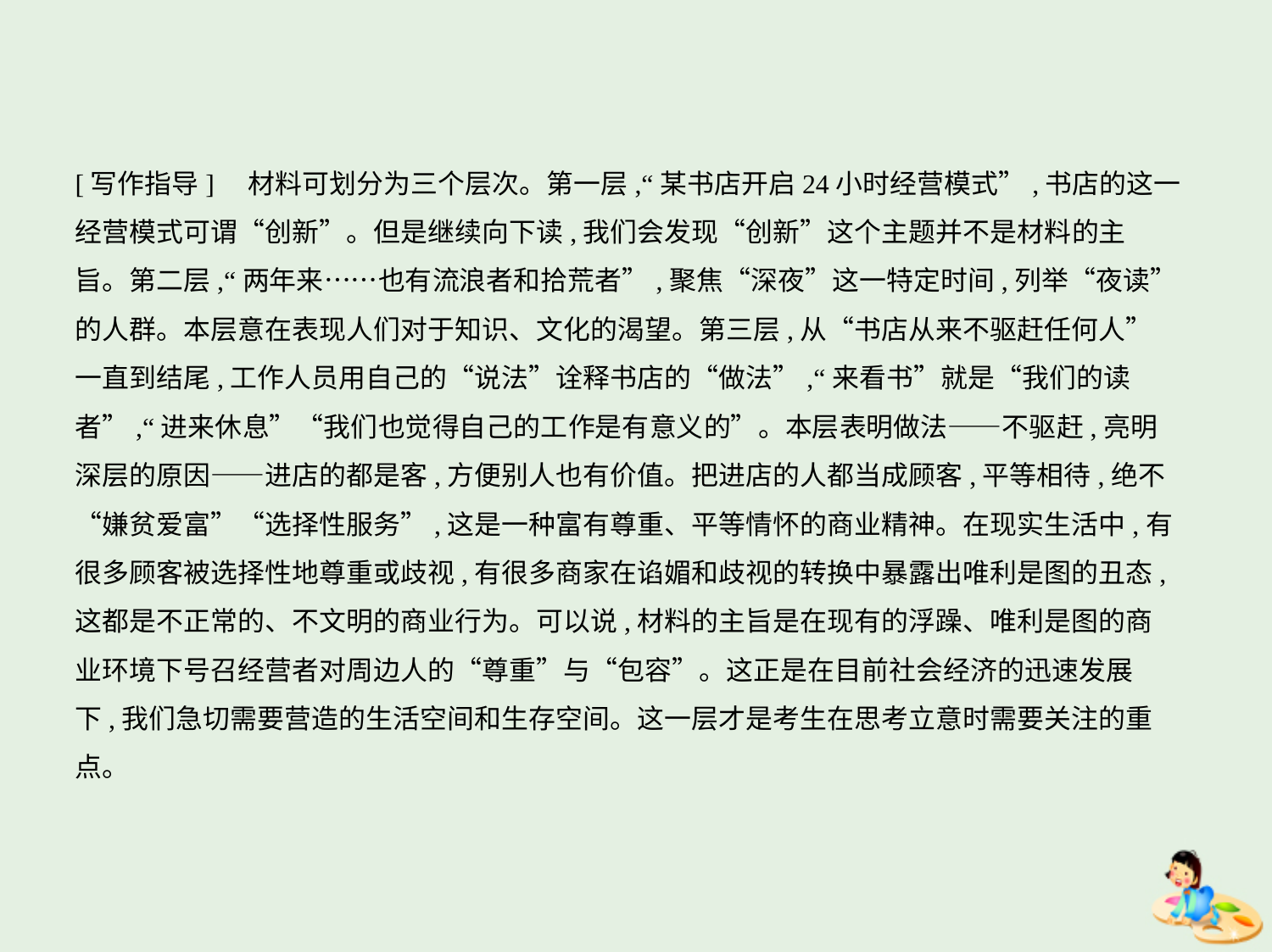

[写作指导]　材料可划分为三个层次。第一层,“某书店开启24小时经营模式”,书店的这一
经营模式可谓“创新”。但是继续向下读,我们会发现“创新”这个主题并不是材料的主
旨。第二层,“两年来……也有流浪者和拾荒者”,聚焦“深夜”这一特定时间,列举“夜读”
的人群。本层意在表现人们对于知识、文化的渴望。第三层,从“书店从来不驱赶任何人”
一直到结尾,工作人员用自己的“说法”诠释书店的“做法”,“来看书”就是“我们的读
者”,“进来休息”“我们也觉得自己的工作是有意义的”。本层表明做法——不驱赶,亮明
深层的原因——进店的都是客,方便别人也有价值。把进店的人都当成顾客,平等相待,绝不
“嫌贫爱富”“选择性服务”,这是一种富有尊重、平等情怀的商业精神。在现实生活中,有
很多顾客被选择性地尊重或歧视,有很多商家在谄媚和歧视的转换中暴露出唯利是图的丑态,
这都是不正常的、不文明的商业行为。可以说,材料的主旨是在现有的浮躁、唯利是图的商
业环境下号召经营者对周边人的“尊重”与“包容”。这正是在目前社会经济的迅速发展
下,我们急切需要营造的生活空间和生存空间。这一层才是考生在思考立意时需要关注的重点。